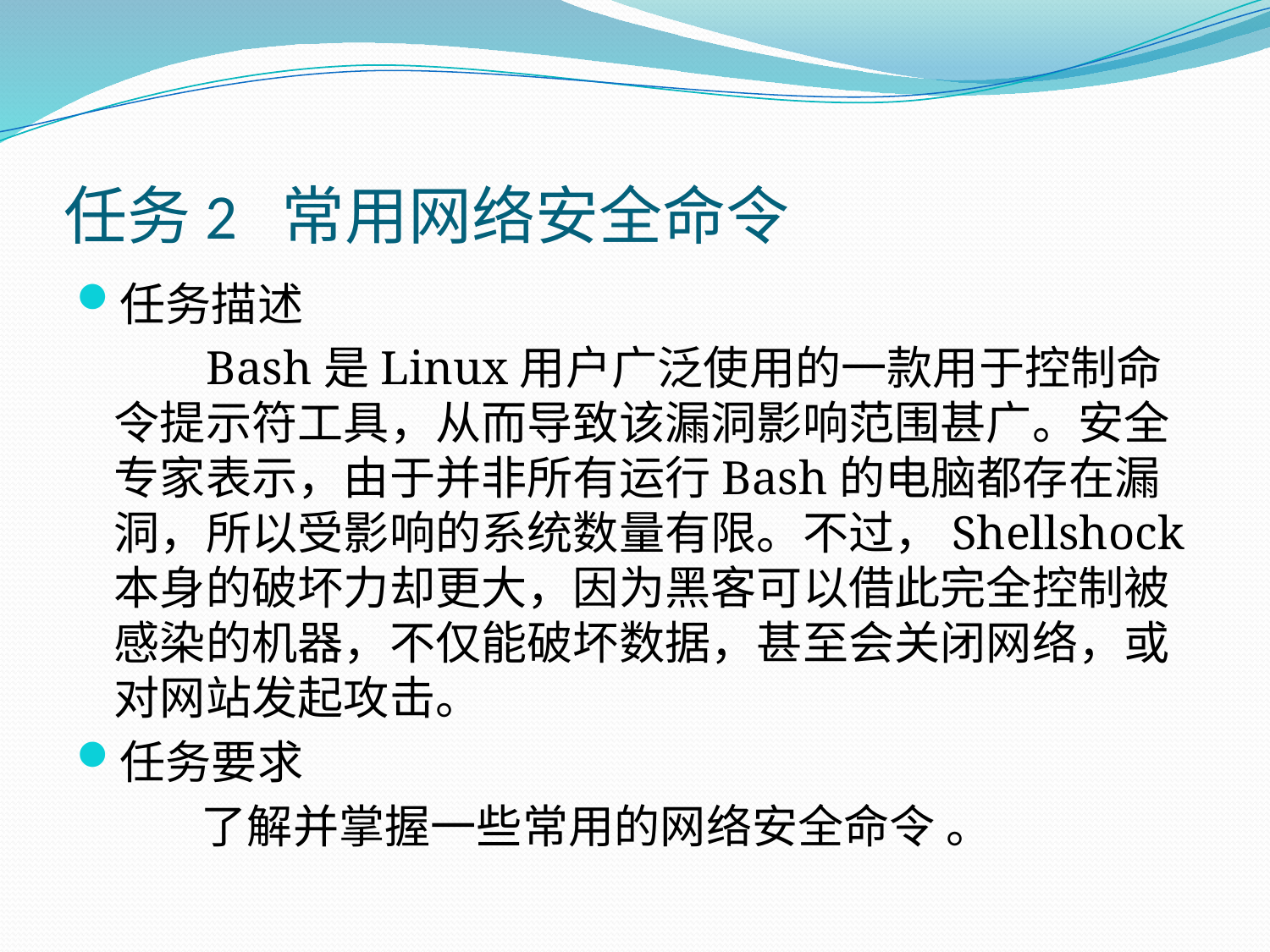

# 任务2  常用网络安全命令
任务描述
           Bash是Linux用户广泛使用的一款用于控制命令提示符工具，从而导致该漏洞影响范围甚广。安全专家表示，由于并非所有运行Bash的电脑都存在漏洞，所以受影响的系统数量有限。不过，Shellshock本身的破坏力却更大，因为黑客可以借此完全控制被感染的机器，不仅能破坏数据，甚至会关闭网络，或对网站发起攻击。
任务要求
           了解并掌握一些常用的网络安全命令 。